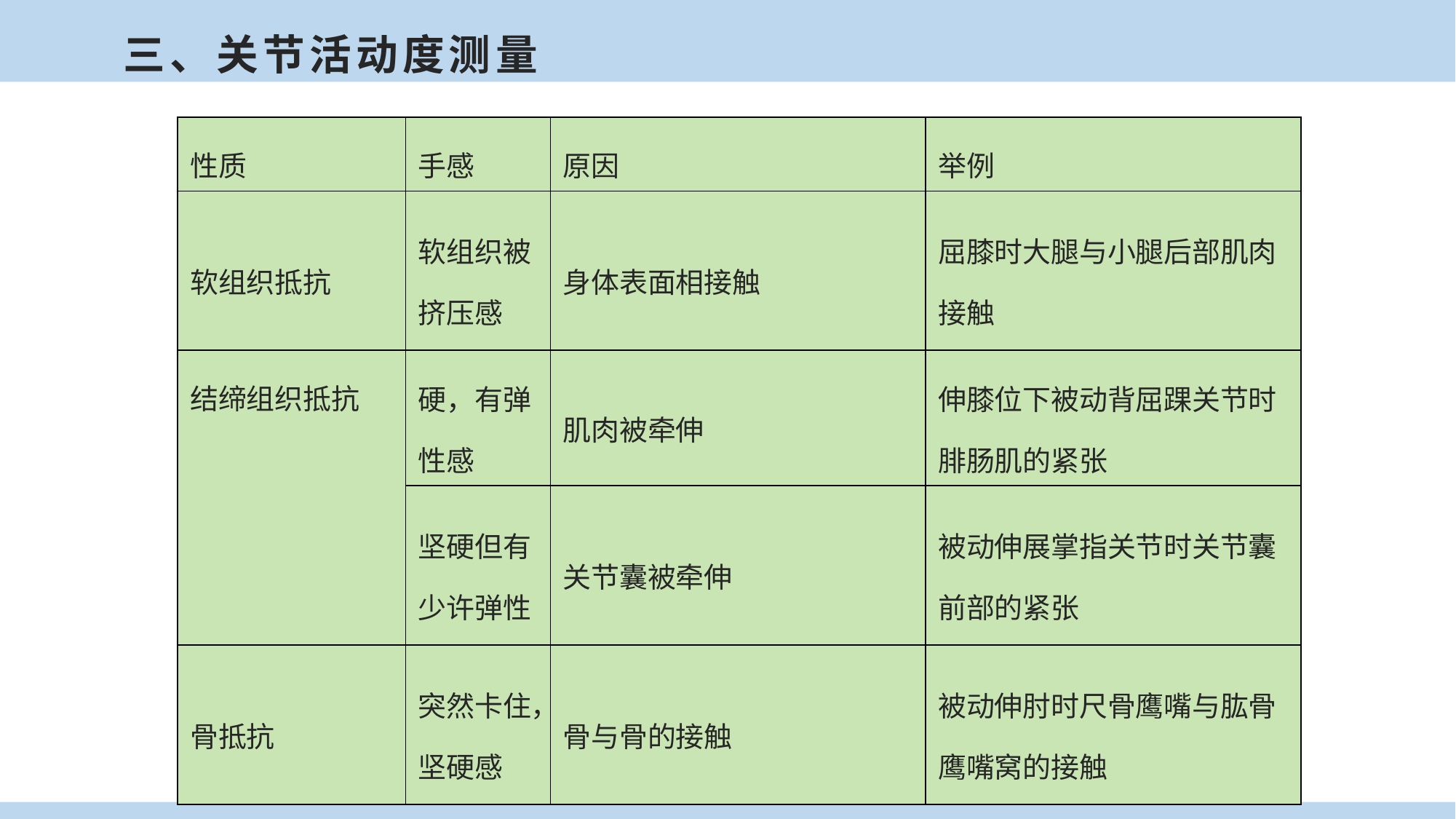

三、关节活动度测量
| 性质 | 手感 | 原因 | 举例 |
| --- | --- | --- | --- |
| 软组织抵抗 | 软组织被挤压感 | 身体表面相接触 | 屈膝时大腿与小腿后部肌肉接触 |
| 结缔组织抵抗 | 硬，有弹性感 | 肌肉被牵伸 | 伸膝位下被动背屈踝关节时腓肠肌的紧张 |
|  | 坚硬但有少许弹性 | 关节囊被牵伸 | 被动伸展掌指关节时关节囊前部的紧张 |
| 骨抵抗 | 突然卡住，坚硬感 | 骨与骨的接触 | 被动伸肘时尺骨鹰嘴与肱骨鹰嘴窝的接触 |